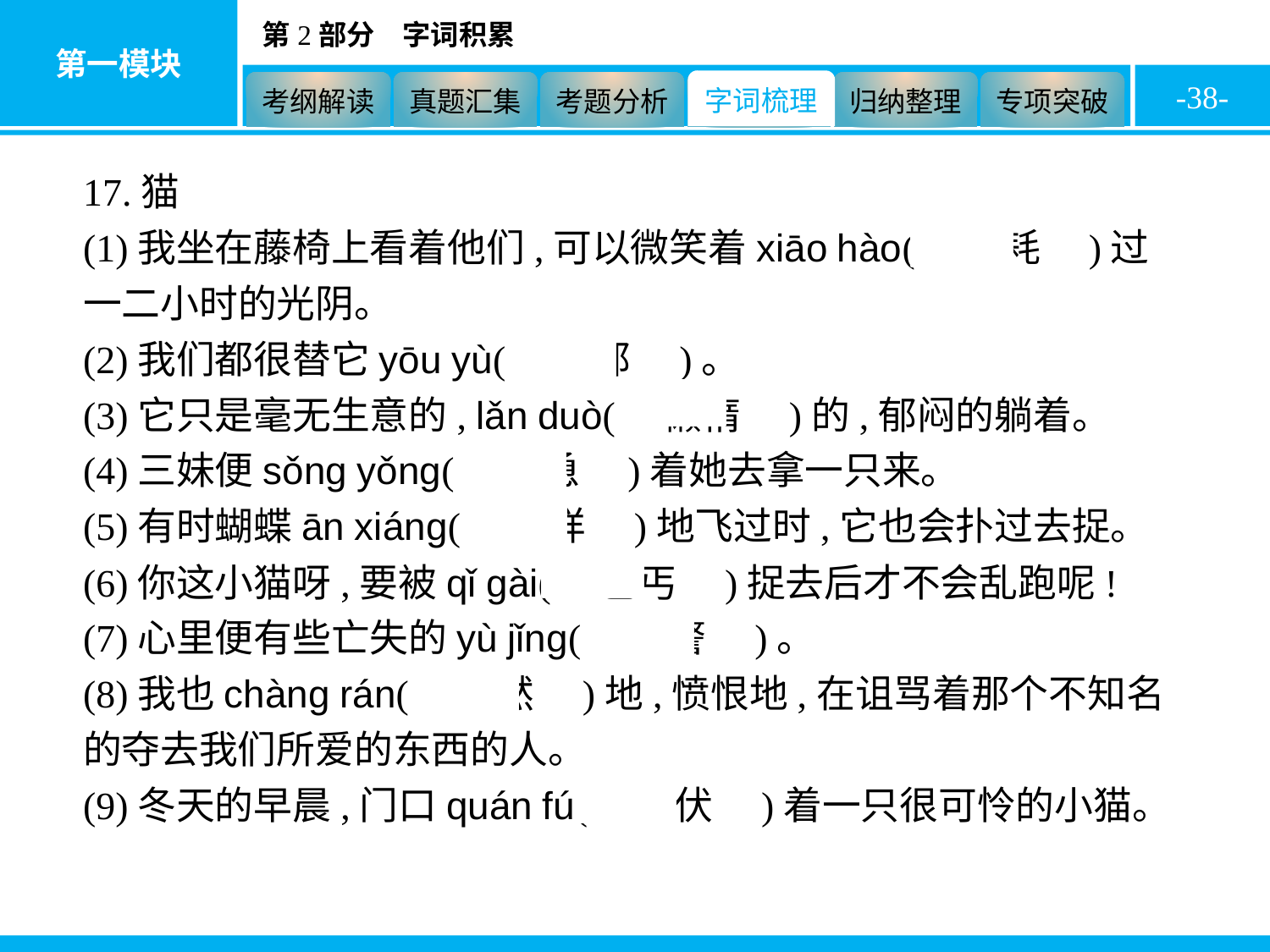

-38-
17.猫
(1)我坐在藤椅上看着他们,可以微笑着xiāo hào(　消耗　)过一二小时的光阴。
(2)我们都很替它yōu yù(　忧郁　)。
(3)它只是毫无生意的, lǎn duò(　懒惰　)的,郁闷的躺着。
(4)三妹便sǒng yǒng(　怂恿　)着她去拿一只来。
(5)有时蝴蝶ān xiáng(　安详　)地飞过时,它也会扑过去捉。
(6)你这小猫呀,要被qǐ gài(　乞丐　)捉去后才不会乱跑呢!
(7)心里便有些亡失的yù jǐng(　预警　)。
(8)我也chàng rán(　怅然　)地,愤恨地,在诅骂着那个不知名的夺去我们所爱的东西的人。
(9)冬天的早晨,门口quán fú(　蜷伏　)着一只很可怜的小猫。